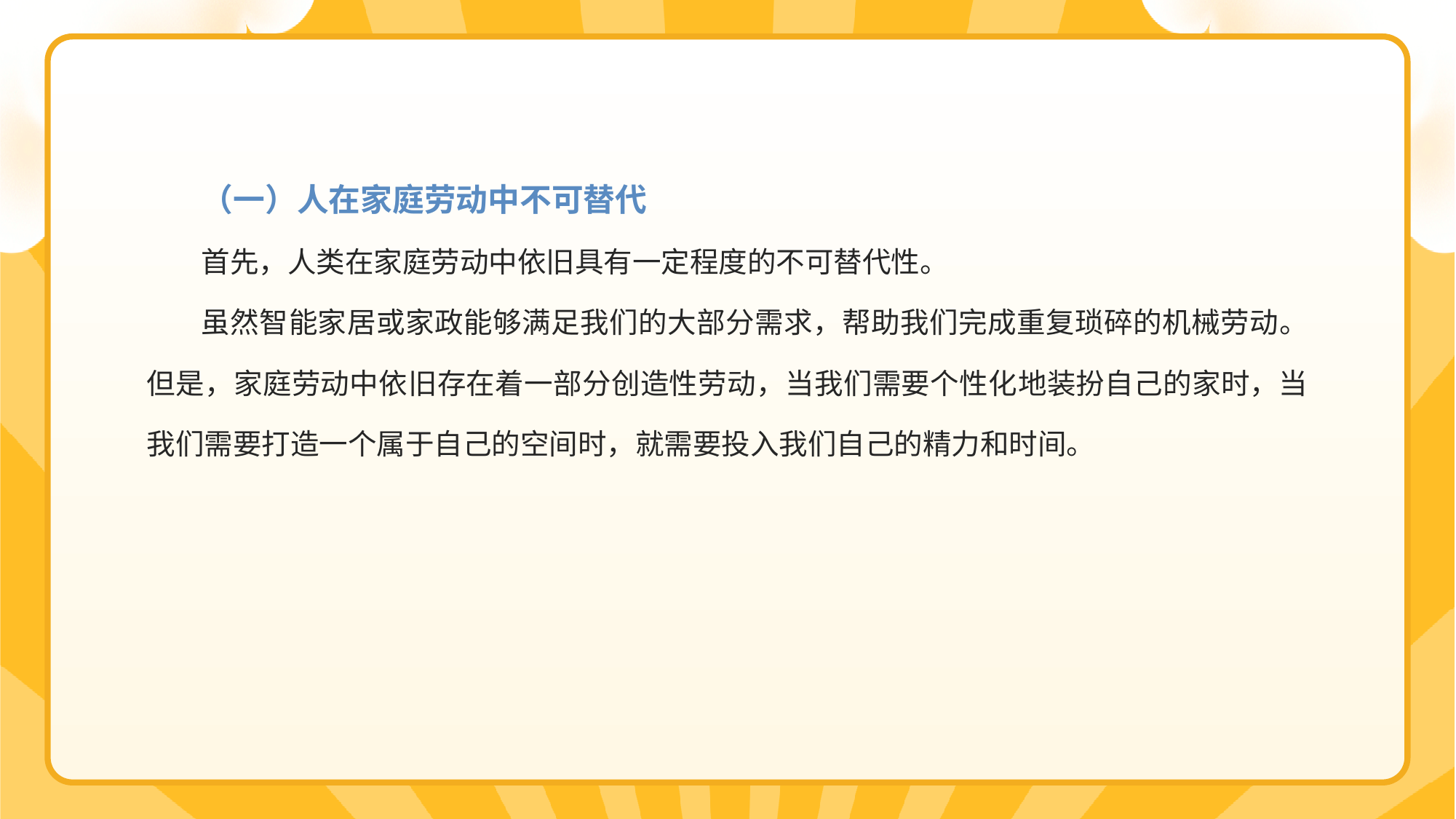

（一）人在家庭劳动中不可替代
首先，人类在家庭劳动中依旧具有一定程度的不可替代性。
虽然智能家居或家政能够满足我们的大部分需求，帮助我们完成重复琐碎的机械劳动。但是，家庭劳动中依旧存在着一部分创造性劳动，当我们需要个性化地装扮自己的家时，当我们需要打造一个属于自己的空间时，就需要投入我们自己的精力和时间。